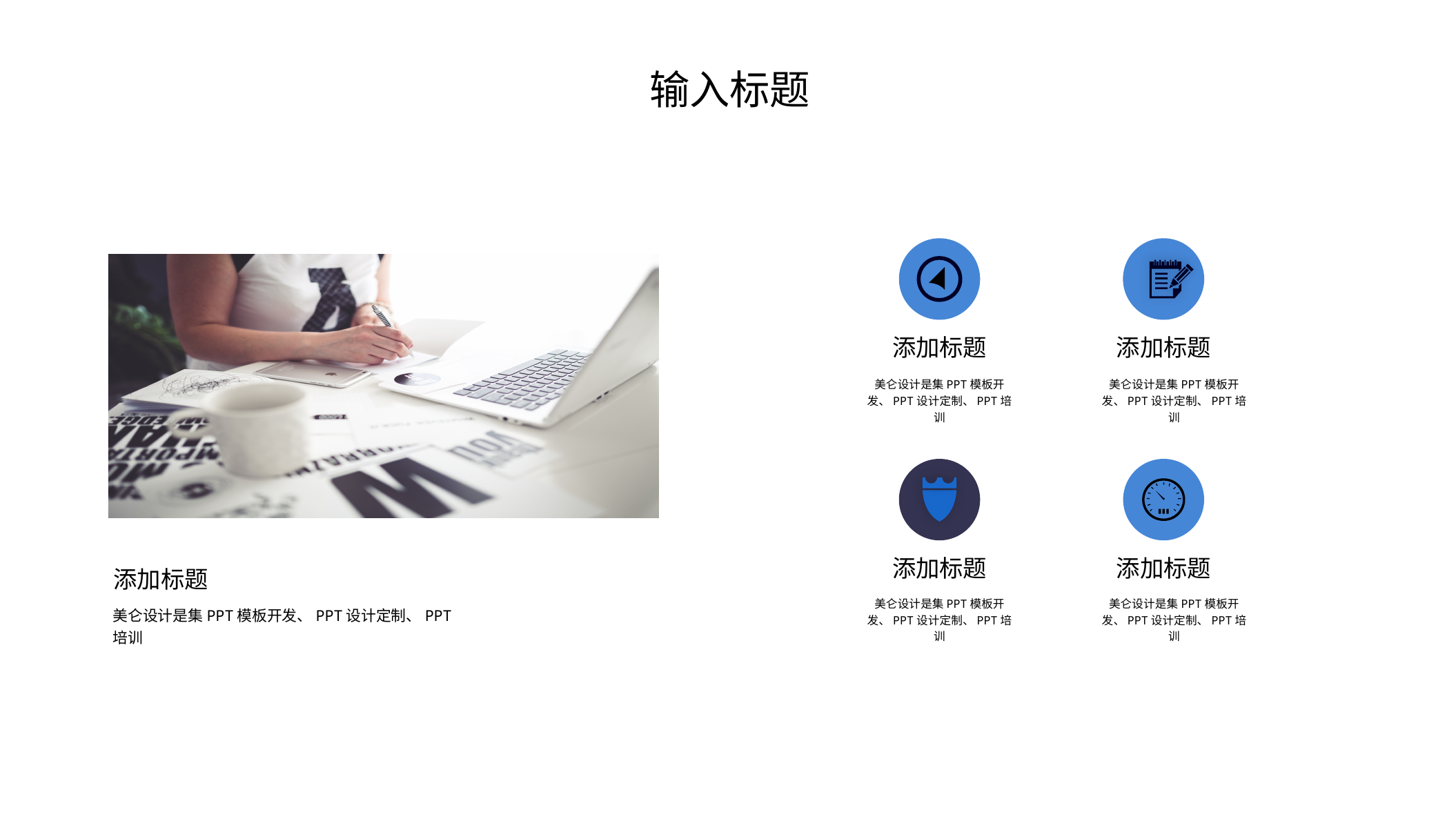

输入标题

添加标题
添加标题
美仑设计是集PPT模板开发、PPT设计定制、PPT培训
美仑设计是集PPT模板开发、PPT设计定制、PPT培训

添加标题
添加标题
添加标题
美仑设计是集PPT模板开发、PPT设计定制、PPT培训
美仑设计是集PPT模板开发、PPT设计定制、PPT培训
美仑设计是集PPT模板开发、PPT设计定制、PPT培训